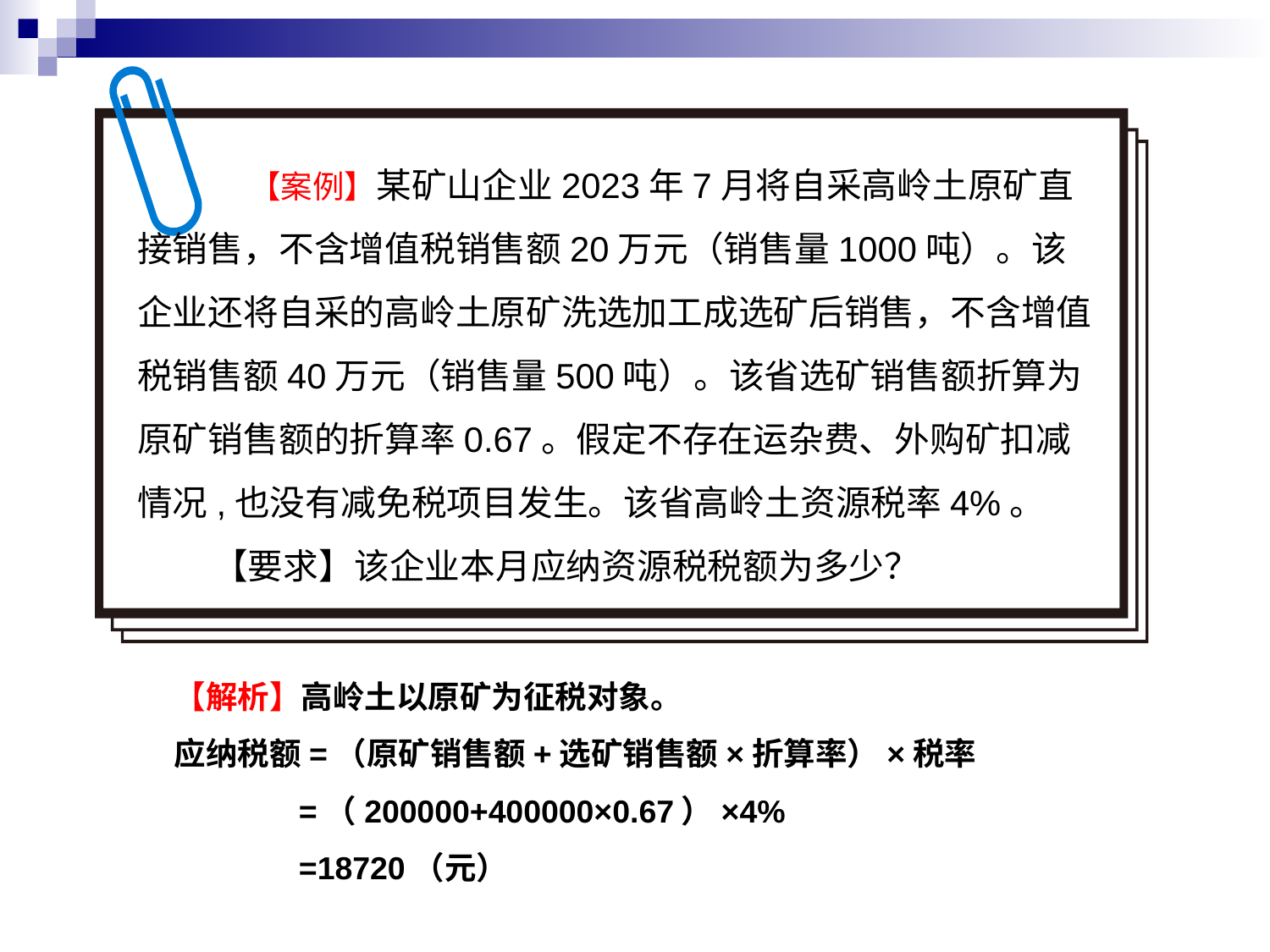

【案例】某矿山企业2023年7月将自采高岭土原矿直接销售，不含增值税销售额20万元（销售量1000吨）。该企业还将自采的高岭土原矿洗选加工成选矿后销售，不含增值税销售额40万元（销售量500吨）。该省选矿销售额折算为原矿销售额的折算率0.67。假定不存在运杂费、外购矿扣减情况,也没有减免税项目发生。该省高岭土资源税率4%。
【要求】该企业本月应纳资源税税额为多少？
【解析】高岭土以原矿为征税对象。
应纳税额=（原矿销售额+选矿销售额×折算率）×税率
              =（200000+400000×0.67）×4%
              =18720（元）